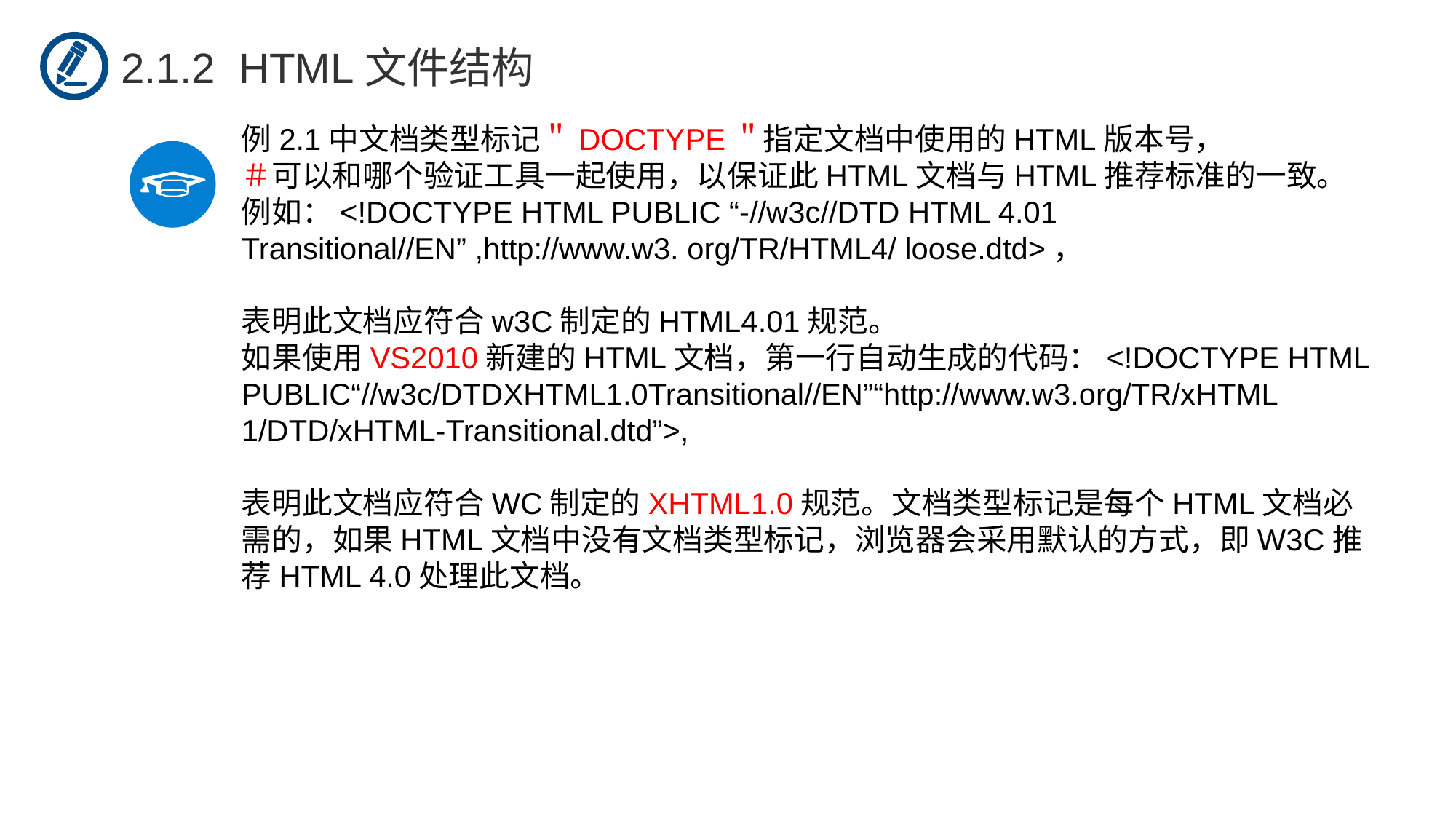

2.1.2  HTML文件结构
例2.1中文档类型标记＂DOCTYPE＂指定文档中使用的HTML版本号，
＃可以和哪个验证工具一起使用，以保证此HTML文档与HTML推荐标准的一致。
例如：<!DOCTYPE HTML PUBLIC “-//w3c//DTD HTML 4.01 Transitional//EN” ,http://www.w3. org/TR/HTML4/ loose.dtd>，

表明此文档应符合w3C制定的HTML4.01规范。
如果使用VS2010新建的HTML文档，第一行自动生成的代码：<!DOCTYPE HTML PUBLIC“//w3c/DTDXHTML1.0Transitional//EN”“http://www.w3.org/TR/xHTML 1/DTD/xHTML-Transitional.dtd”>,

表明此文档应符合WC制定的XHTML1.0规范。文档类型标记是每个HTML文档必需的，如果HTML文档中没有文档类型标记，浏览器会采用默认的方式，即W3C推荐HTML 4.0处理此文档。